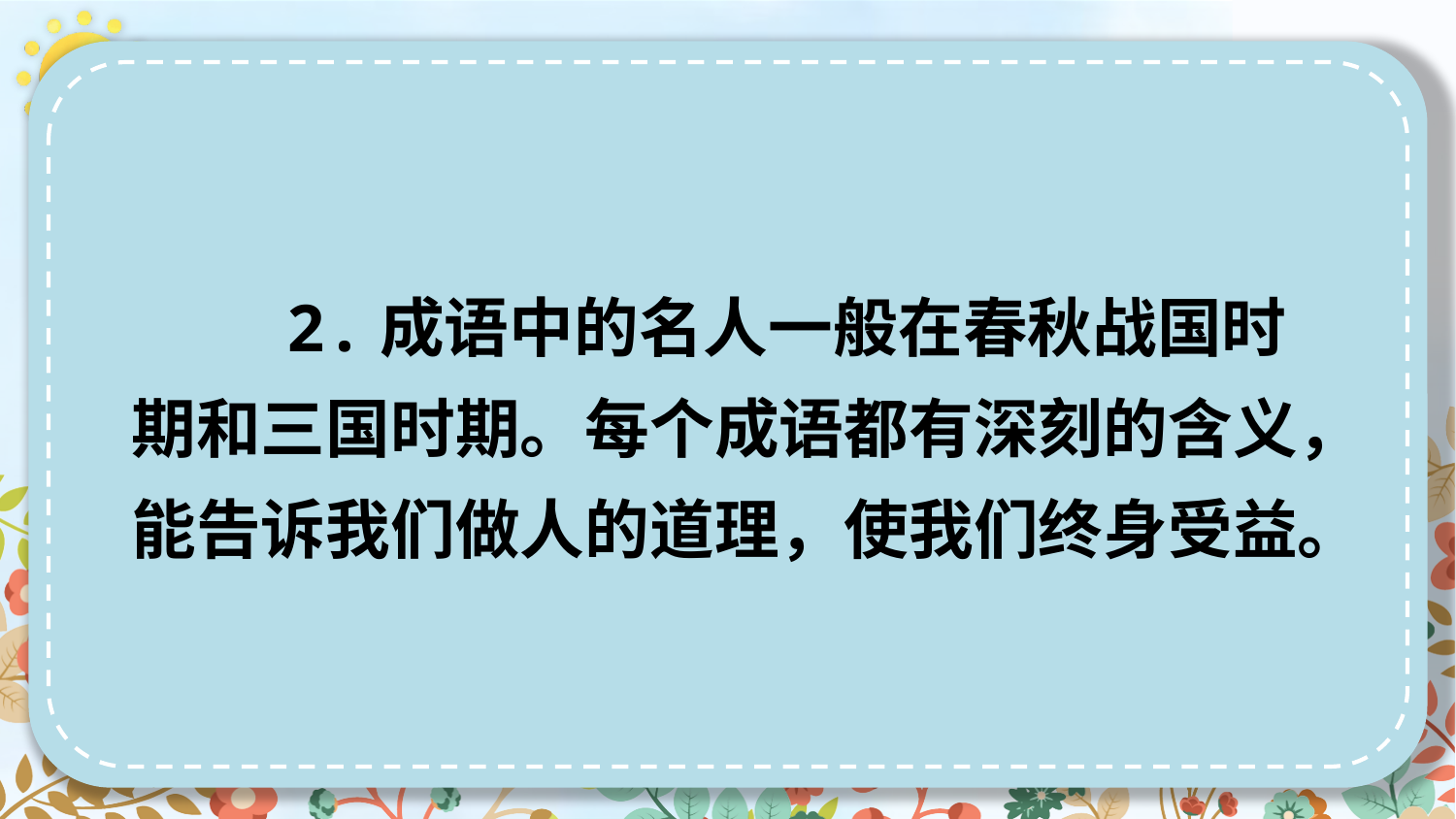

2.成语中的名人一般在春秋战国时期和三国时期。每个成语都有深刻的含义，能告诉我们做人的道理，使我们终身受益。